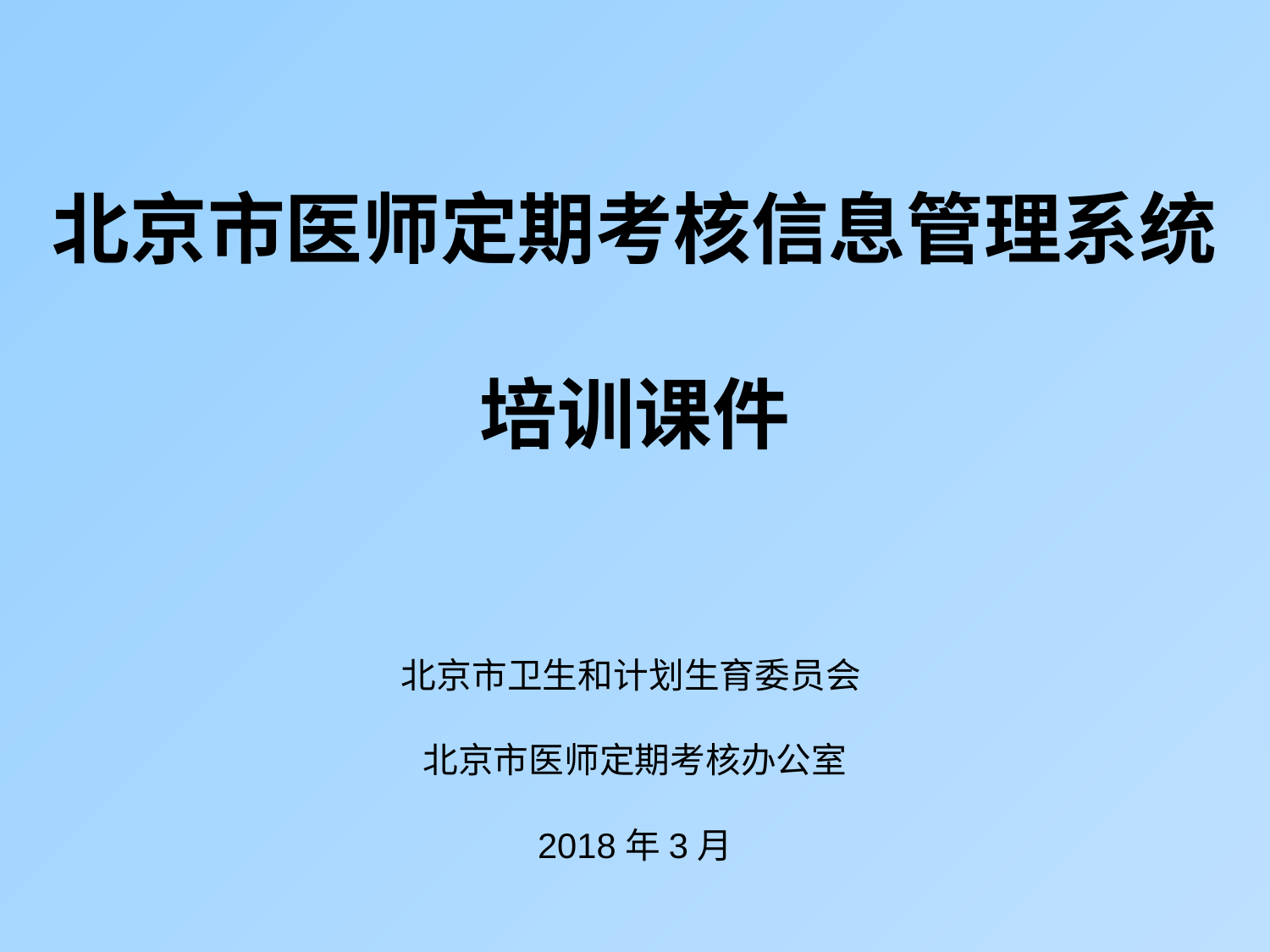

北京市医师定期考核信息管理系统
培训课件
北京市卫生和计划生育委员会
北京市医师定期考核办公室
2018年3月
#

1